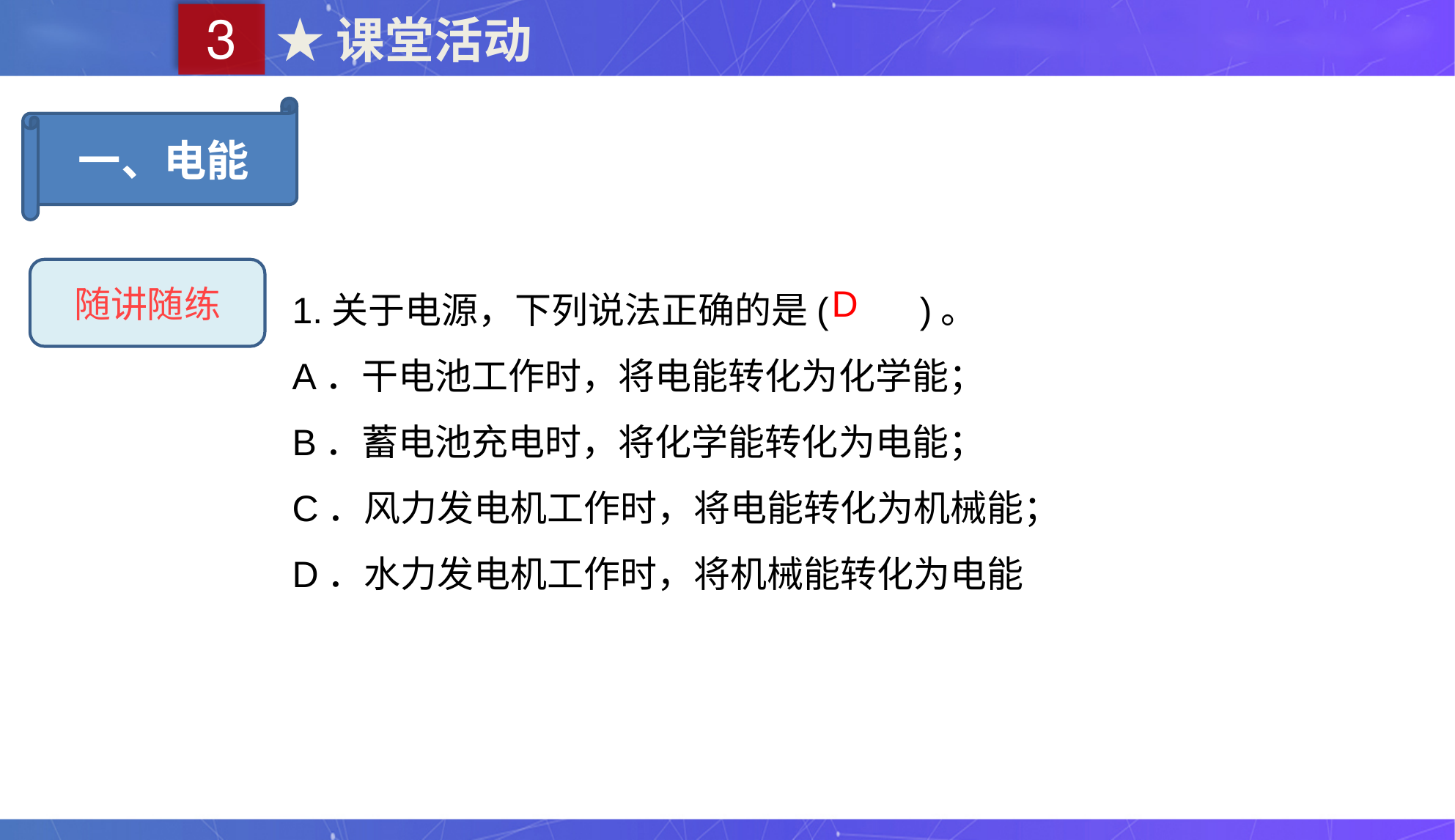

3
★课堂活动
一、电能
随讲随练
1.关于电源，下列说法正确的是(　　)。
A．干电池工作时，将电能转化为化学能；
B．蓄电池充电时，将化学能转化为电能；
C．风力发电机工作时，将电能转化为机械能；
D．水力发电机工作时，将机械能转化为电能
D